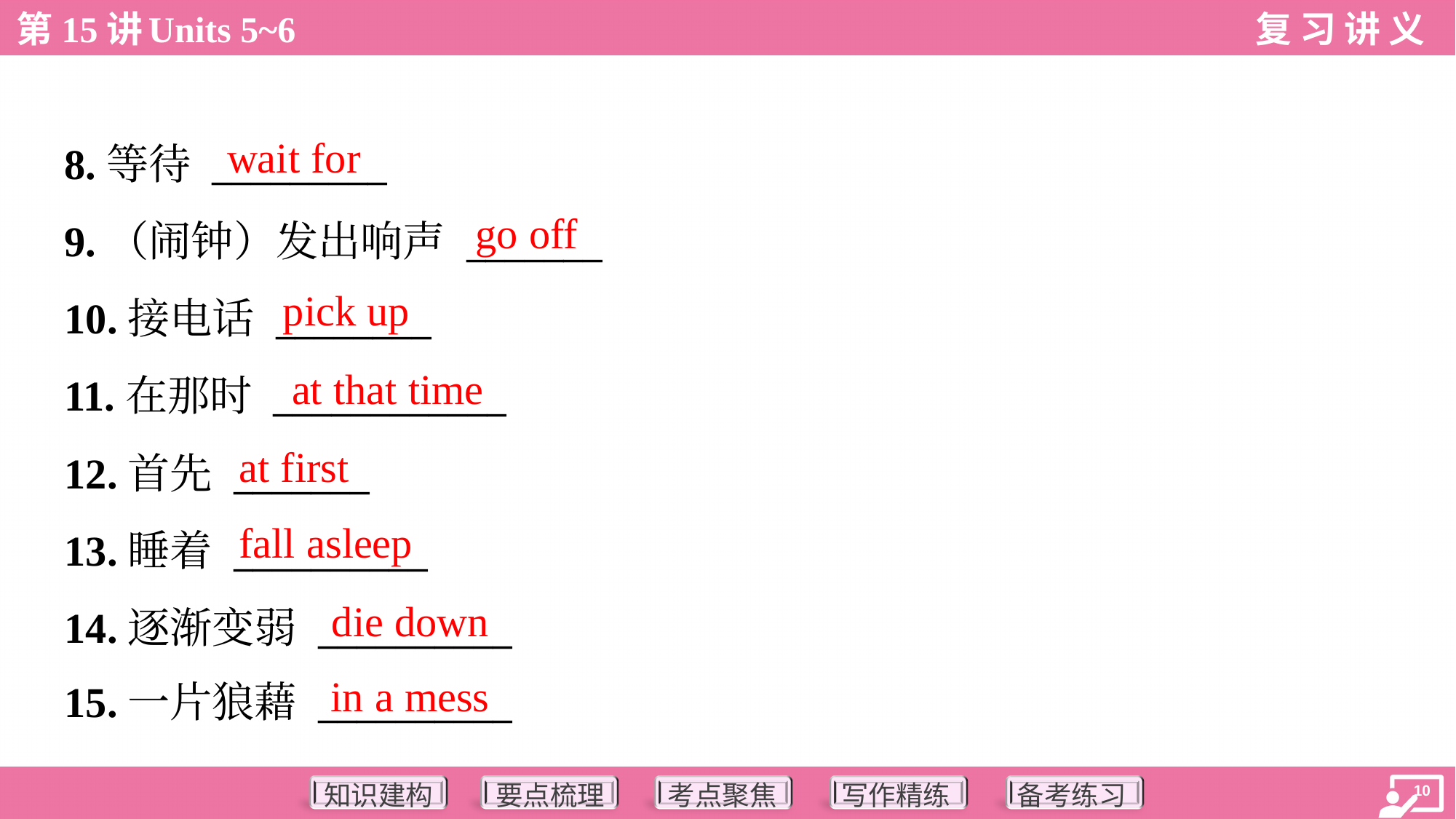

wait for
8.等待 _________
9.（闹钟）发出响声 _______
10.接电话 ________
11.在那时 ____________
12.首先 _______
13.睡着 __________
14.逐渐变弱 __________
15.一片狼藉 __________
go off
pick up
at that time
at first
fall asleep
die down
in a mess